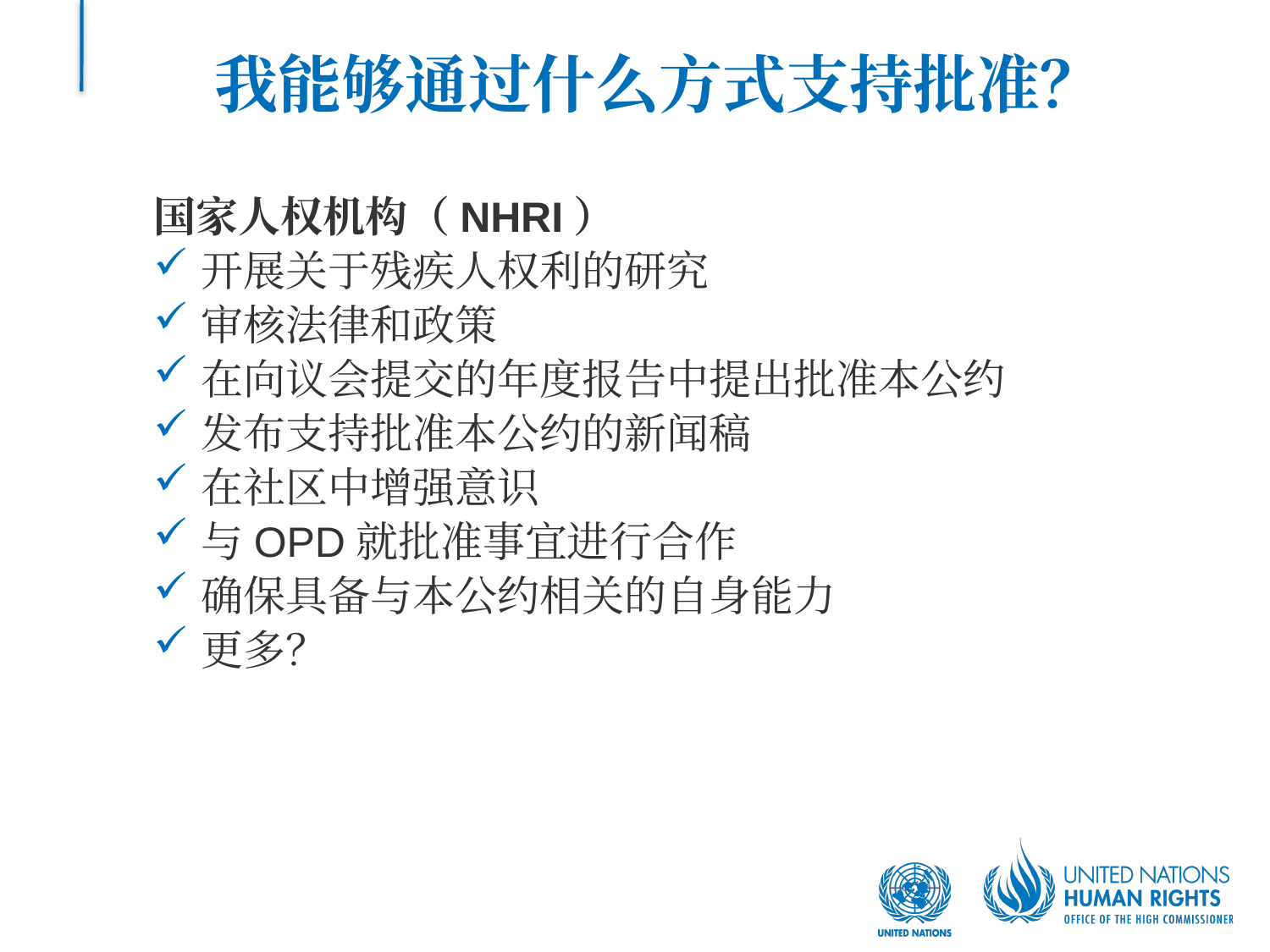

# 我能够通过什么方式支持批准？
国家人权机构（NHRI）
开展关于残疾人权利的研究
审核法律和政策
在向议会提交的年度报告中提出批准本公约
发布支持批准本公约的新闻稿
在社区中增强意识
与OPD就批准事宜进行合作
确保具备与本公约相关的自身能力
更多？